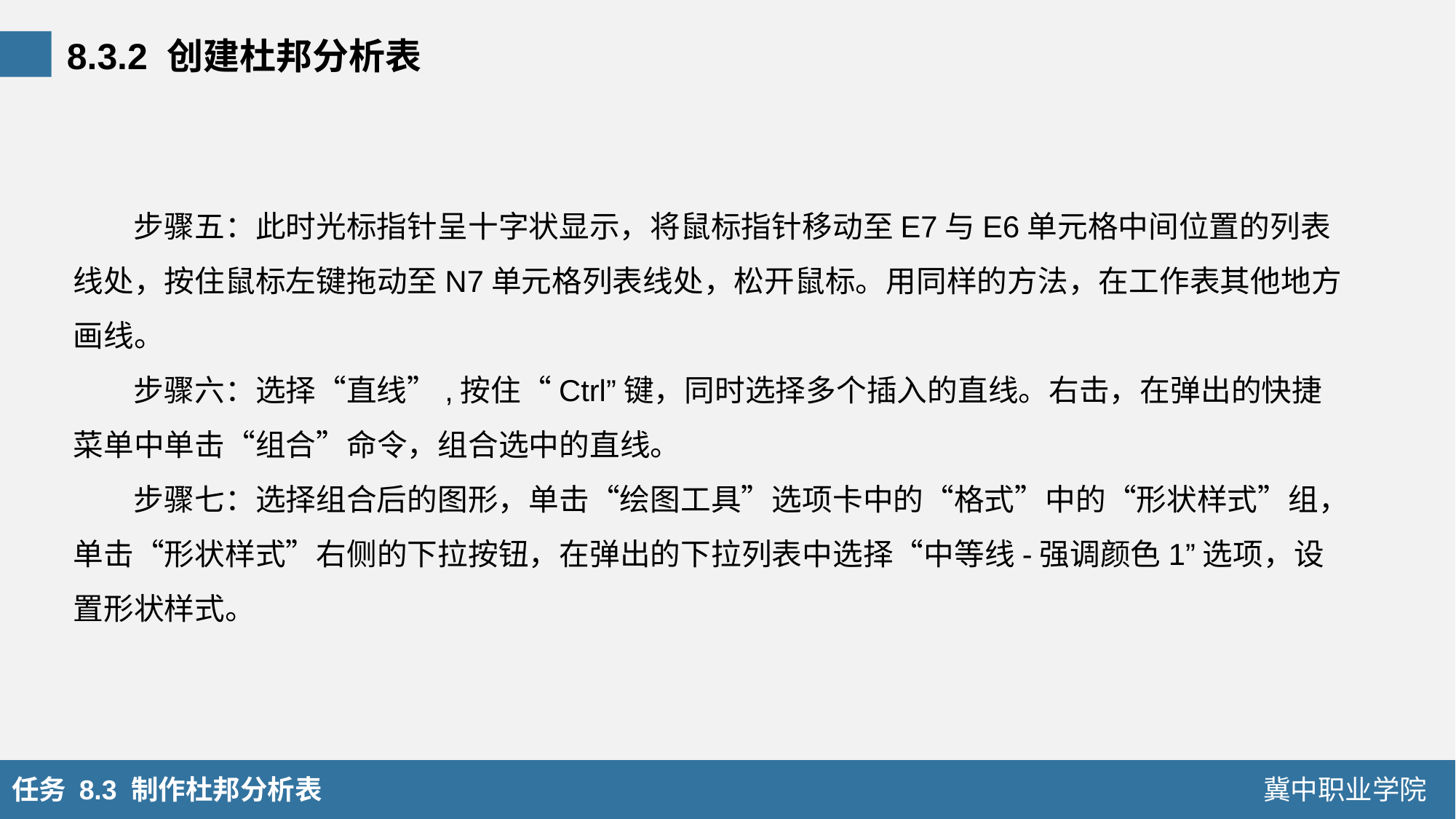

8.3.2 创建杜邦分析表
步骤五：此时光标指针呈十字状显示，将鼠标指针移动至E7与E6单元格中间位置的列表线处，按住鼠标左键拖动至N7单元格列表线处，松开鼠标。用同样的方法，在工作表其他地方画线。
步骤六：选择“直线”,按住“Ctrl”键，同时选择多个插入的直线。右击，在弹出的快捷菜单中单击“组合”命令，组合选中的直线。
步骤七：选择组合后的图形，单击“绘图工具”选项卡中的“格式”中的“形状样式”组，单击“形状样式”右侧的下拉按钮，在弹出的下拉列表中选择“中等线-强调颜色1”选项，设置形状样式。

任务 8.3 制作杜邦分析表
冀中职业学院